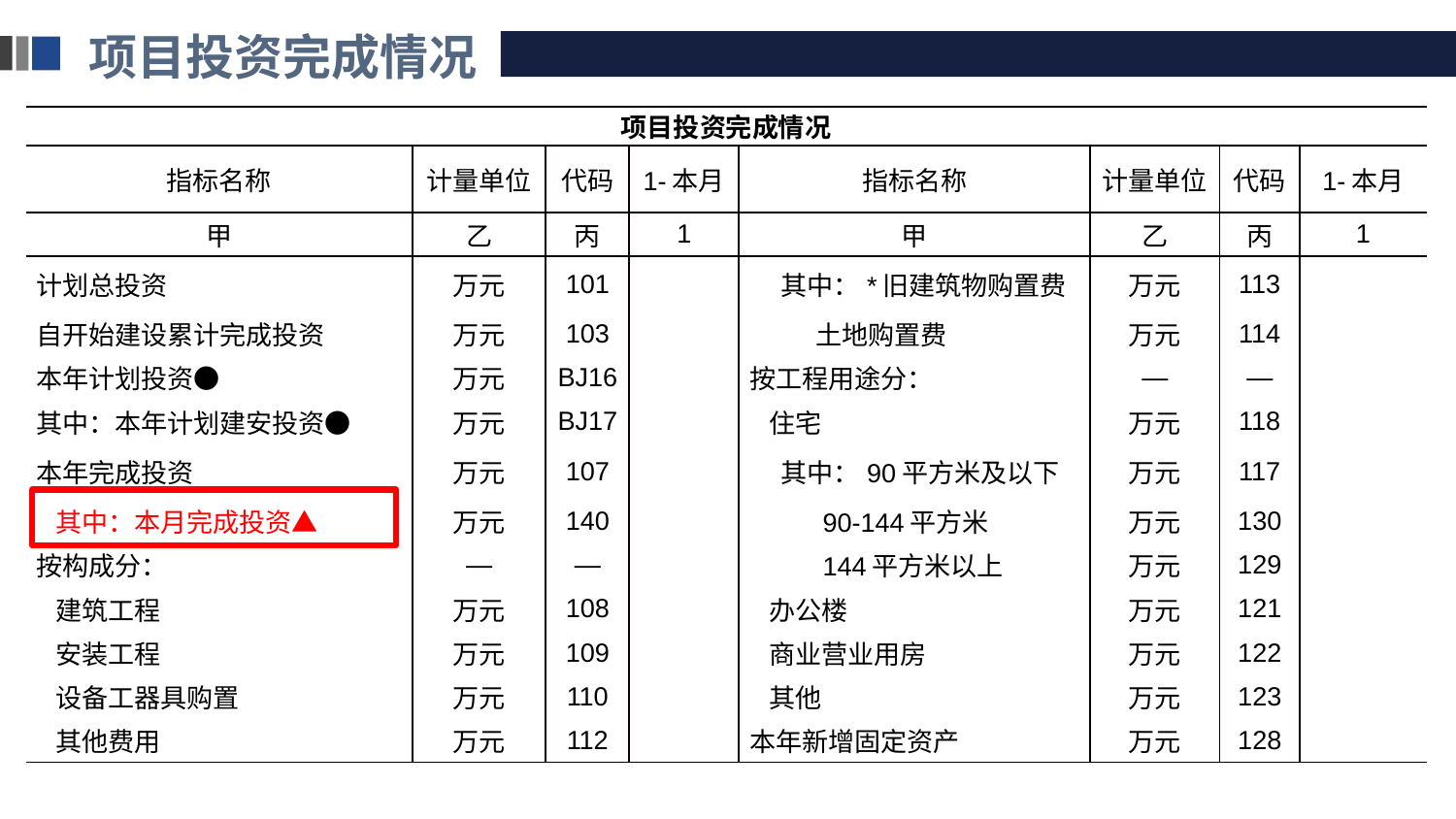

项目投资完成情况

| 项目投资完成情况 |  |  |  |  |  |  |  |
| --- | --- | --- | --- | --- | --- | --- | --- |
| 指标名称 | 计量单位 | 代码 | 1-本月 | 指标名称 | 计量单位 | 代码 | 1-本月 |
| 甲 | 乙 | 丙 | 1 | 甲 | 乙 | 丙 | 1 |
| 计划总投资 | 万元 | 101 |  | 其中：\*旧建筑物购置费 | 万元 | 113 |  |
| 自开始建设累计完成投资 | 万元 | 103 |  | 土地购置费 | 万元 | 114 |  |
| 本年计划投资● | 万元 | BJ16 |  | 按工程用途分： | — | — |  |
| 其中：本年计划建安投资● | 万元 | BJ17 |  | 住宅 | 万元 | 118 |  |
| 本年完成投资 | 万元 | 107 |  | 其中：90平方米及以下 | 万元 | 117 |  |
| 其中：本月完成投资▲ | 万元 | 140 |  | 90-144平方米 | 万元 | 130 |  |
| 按构成分： | — | — |  | 144平方米以上 | 万元 | 129 |  |
| 建筑工程 | 万元 | 108 |  | 办公楼 | 万元 | 121 |  |
| 安装工程 | 万元 | 109 |  | 商业营业用房 | 万元 | 122 |  |
| 设备工器具购置 | 万元 | 110 |  | 其他 | 万元 | 123 |  |
| 其他费用 | 万元 | 112 |  | 本年新增固定资产 | 万元 | 128 |  |